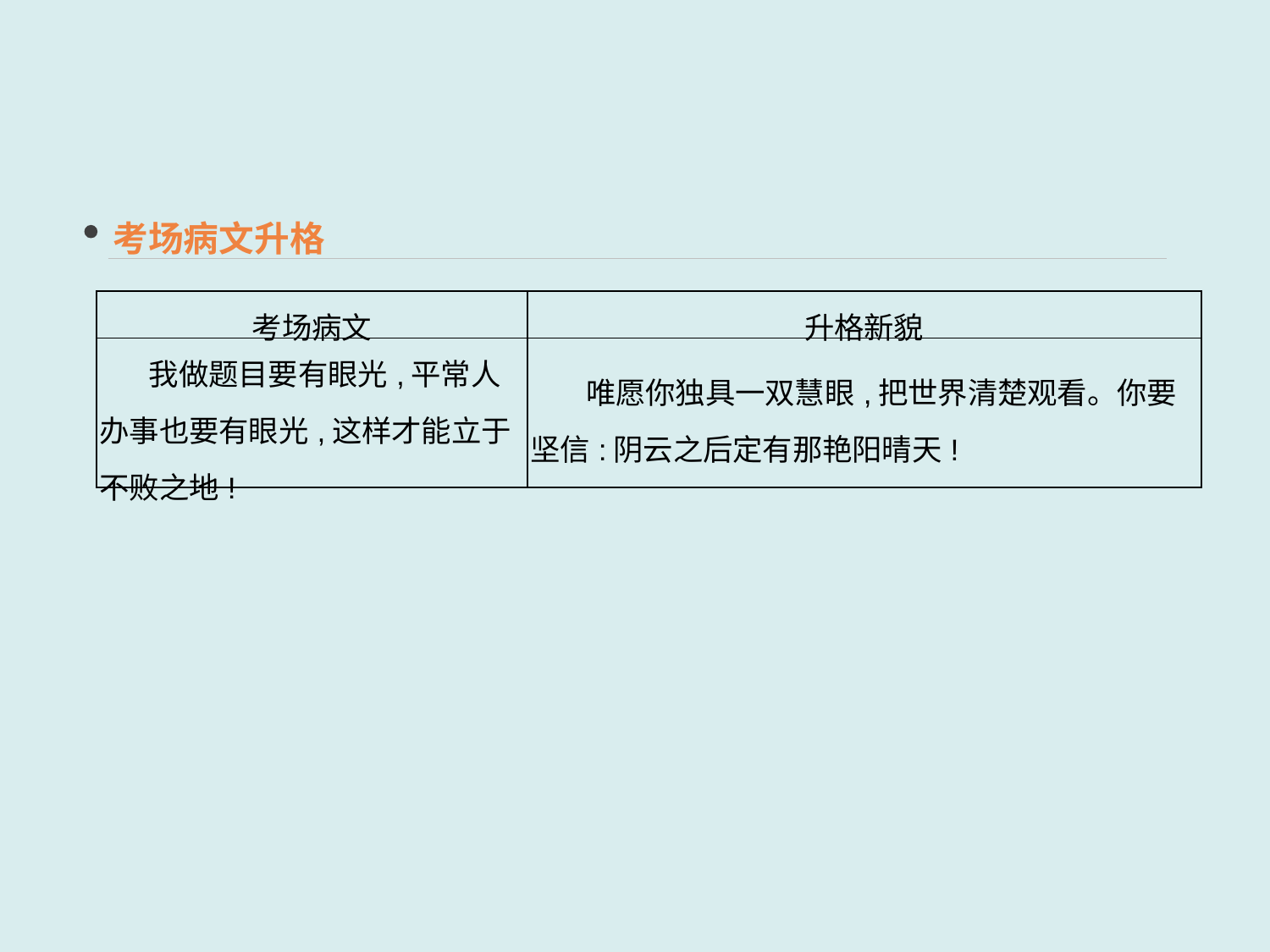

考场病文升格

| 考场病文 | 升格新貌 |
| --- | --- |
| 我做题目要有眼光,平常人办事也要有眼光,这样才能立于不败之地! | 唯愿你独具一双慧眼,把世界清楚观看。你要坚信:阴云之后定有那艳阳晴天! |